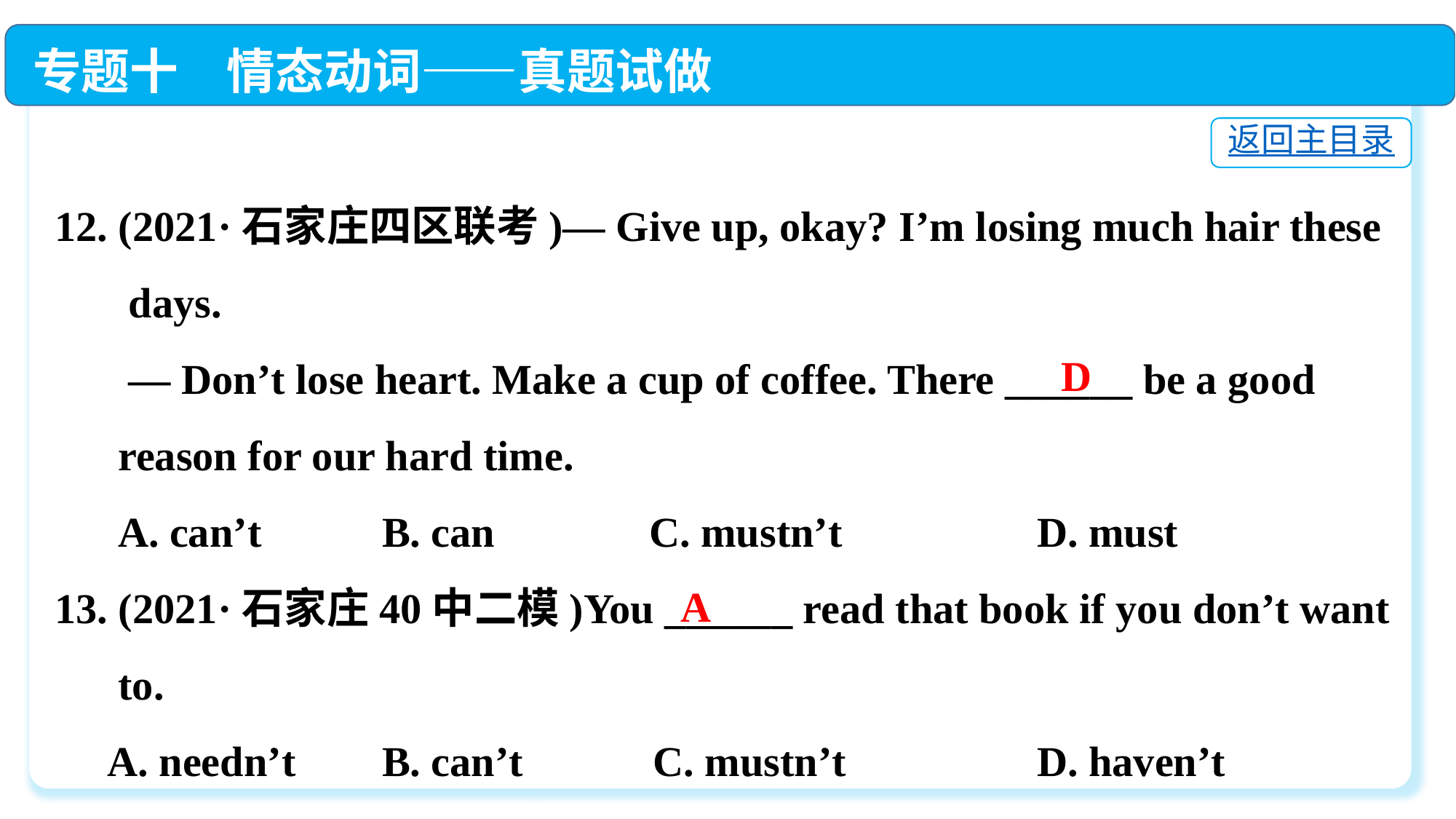

专题十　情态动词——真题试做

返回主目录
12. (2021·石家庄四区联考)— Give up, okay? I’m losing much hair these
       days.
       — Don’t lose heart. Make a cup of coffee. There ______ be a good
      reason for our hard time.
      A. can’t　　	B. can　　	    C. mustn’t　　 	D. must
13. (2021·石家庄40中二模)You ______ read that book if you don’t want
      to.
     A. needn’t	B. can’t	     C. mustn’t		D. haven’t
D
A